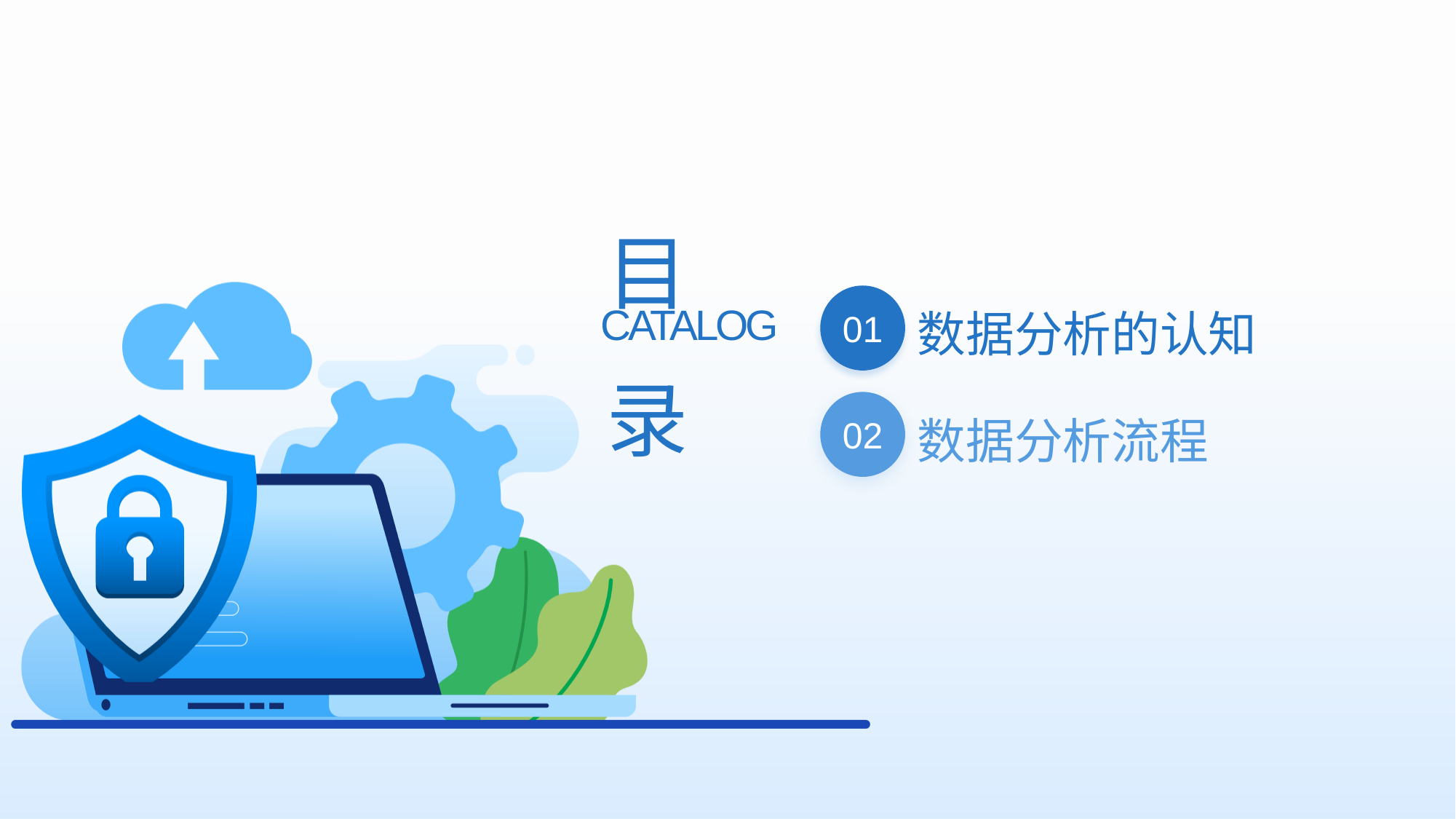

目
录
CATALOG
数据分析的认知
01
数据分析流程
02